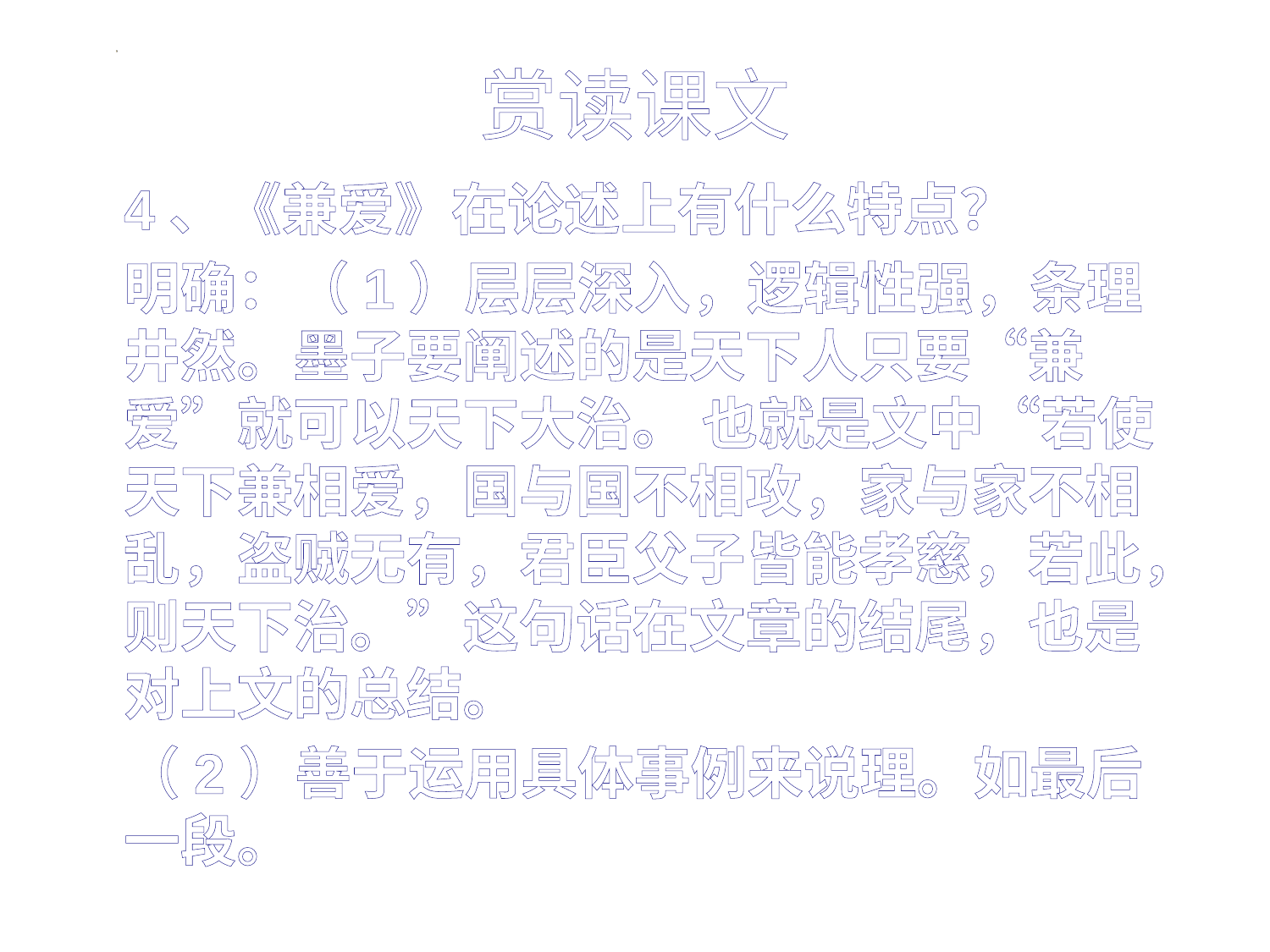

# 赏读课文
4、《兼爱》在论述上有什么特点？
明确：（1）层层深入，逻辑性强，条理井然。墨子要阐述的是天下人只要“兼爱”就可以天下大治。 也就是文中“若使天下兼相爱，国与国不相攻，家与家不相乱，盗贼无有，君臣父子皆能孝慈，若此，则天下治。”这句话在文章的结尾，也是对上文的总结。
（2）善于运用具体事例来说理。如最后一段。